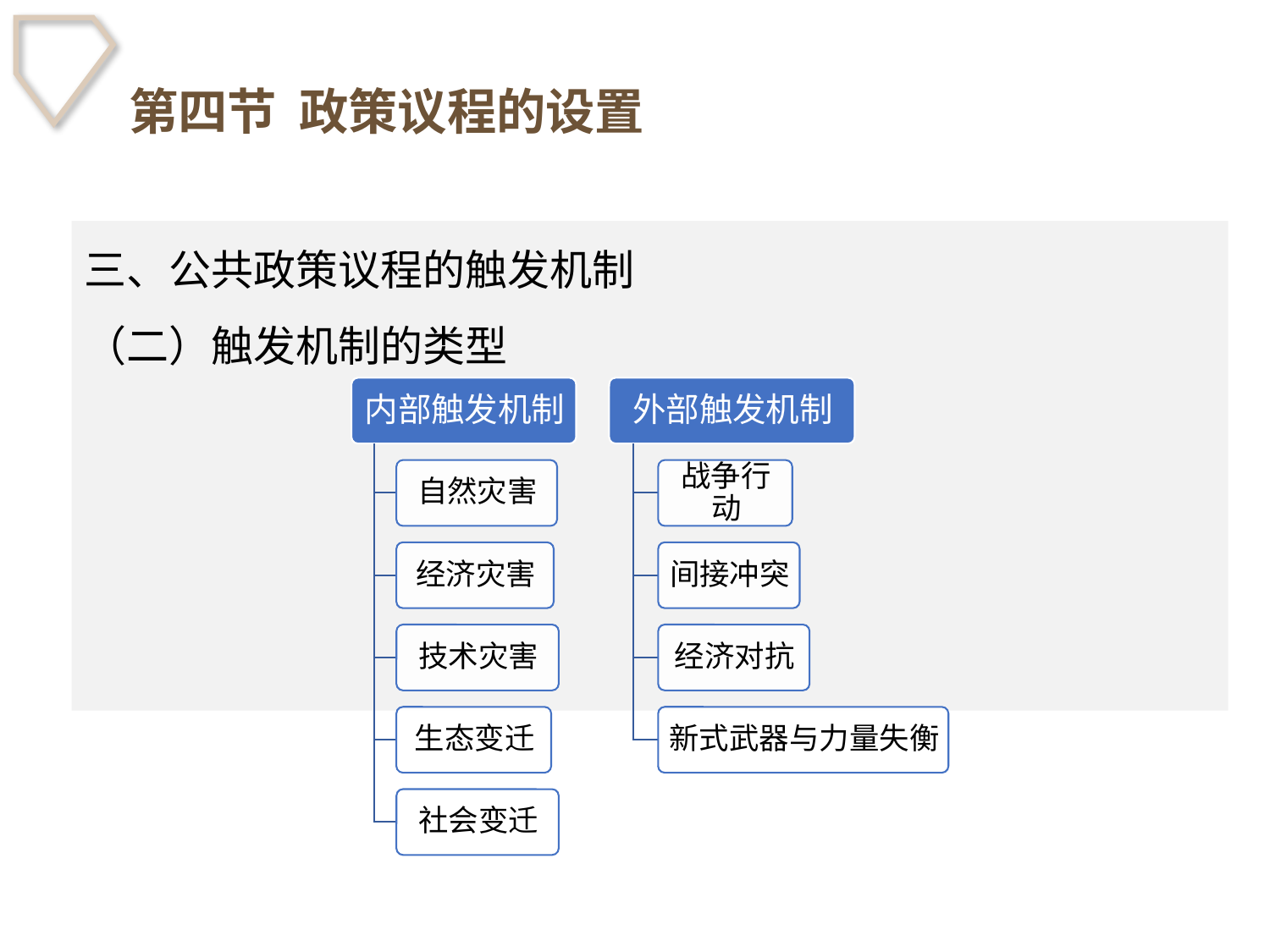

第四节  政策议程的设置
三、公共政策议程的触发机制
（二）触发机制的类型

内部触发机制
自然灾害
经济灾害
技术灾害
生态变迁
社会变迁
外部触发机制
战争行动
间接冲突
经济对抗
新式武器与力量失衡